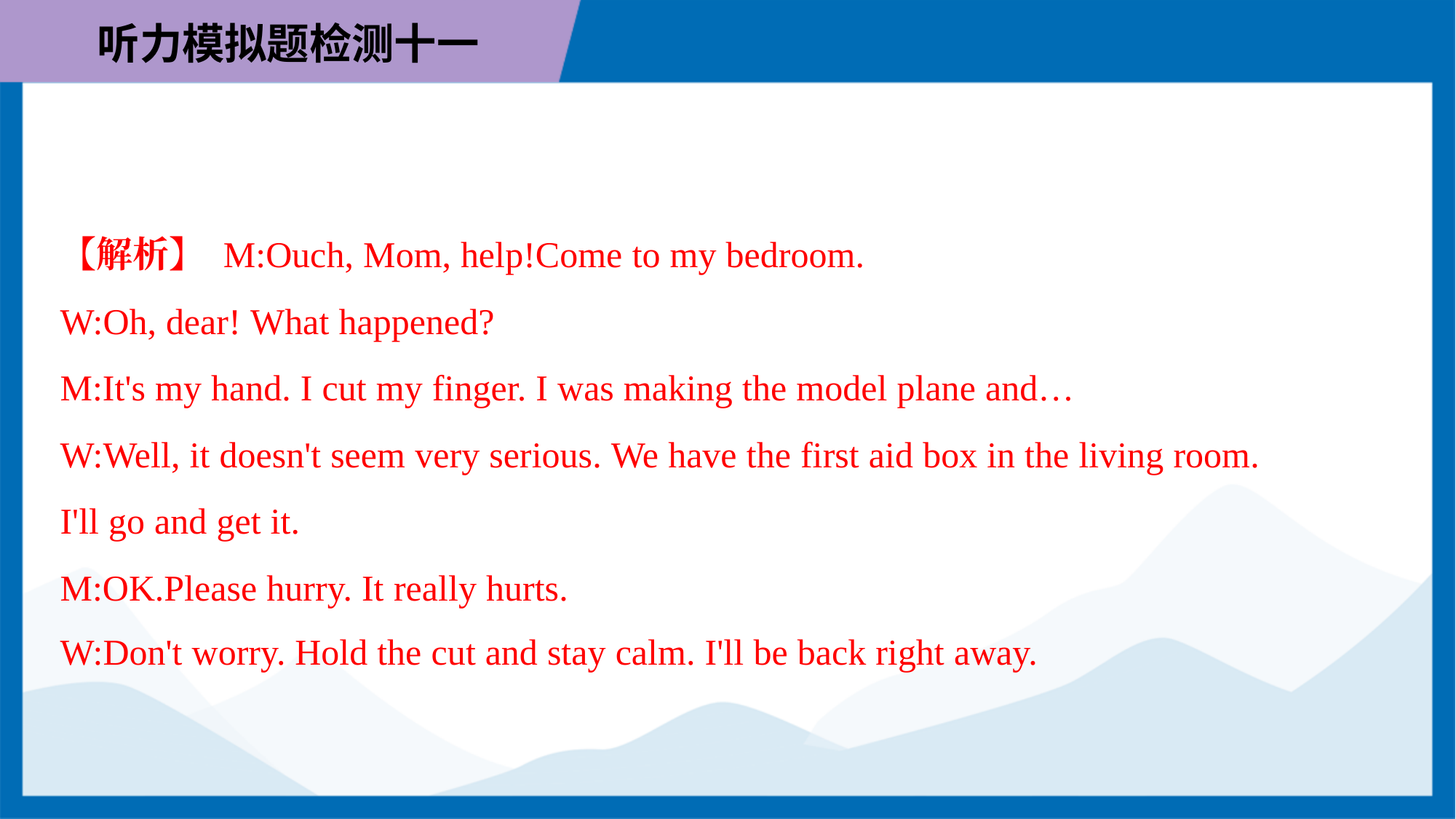

【解析】 M:Ouch, Mom, help!Come to my bedroom.
W:Oh, dear! What happened?
M:It's my hand. I cut my finger. I was making the model plane and…
W:Well, it doesn't seem very serious. We have the first aid box in the living room.
I'll go and get it.
M:OK.Please hurry. It really hurts.
W:Don't worry. Hold the cut and stay calm. I'll be back right away.